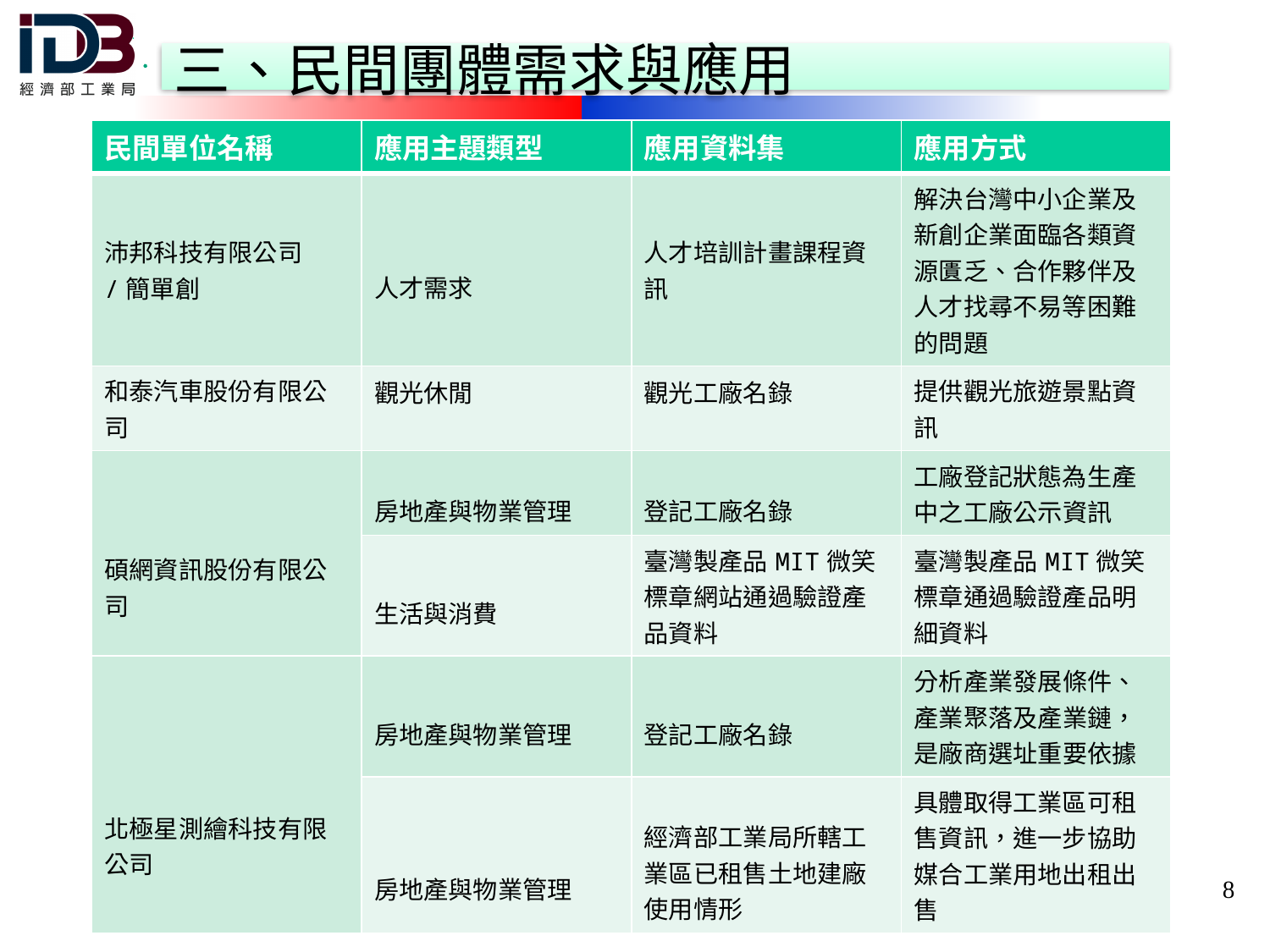

三、民間團體需求與應用
| 民間單位名稱 | 應用主題類型 | 應用資料集 | 應用方式 |
| --- | --- | --- | --- |
| 沛邦科技有限公司 /簡單創 | 人才需求 | 人才培訓計畫課程資訊 | 解決台灣中小企業及新創企業面臨各類資源匱乏、合作夥伴及人才找尋不易等困難的問題 |
| 和泰汽車股份有限公司 | 觀光休閒 | 觀光工廠名錄 | 提供觀光旅遊景點資訊 |
| 碩網資訊股份有限公司 | 房地產與物業管理 | 登記工廠名錄 | 工廠登記狀態為生產中之工廠公示資訊 |
|  | 生活與消費 | 臺灣製產品MIT微笑標章網站通過驗證產品資料 | 臺灣製產品MIT微笑標章通過驗證產品明細資料 |
| 北極星測繪科技有限公司 | 房地產與物業管理 | 登記工廠名錄 | 分析產業發展條件、產業聚落及產業鏈，是廠商選址重要依據 |
|  | 房地產與物業管理 | 經濟部工業局所轄工業區已租售土地建廠使用情形 | 具體取得工業區可租售資訊，進一步協助媒合工業用地出租出售 |
8